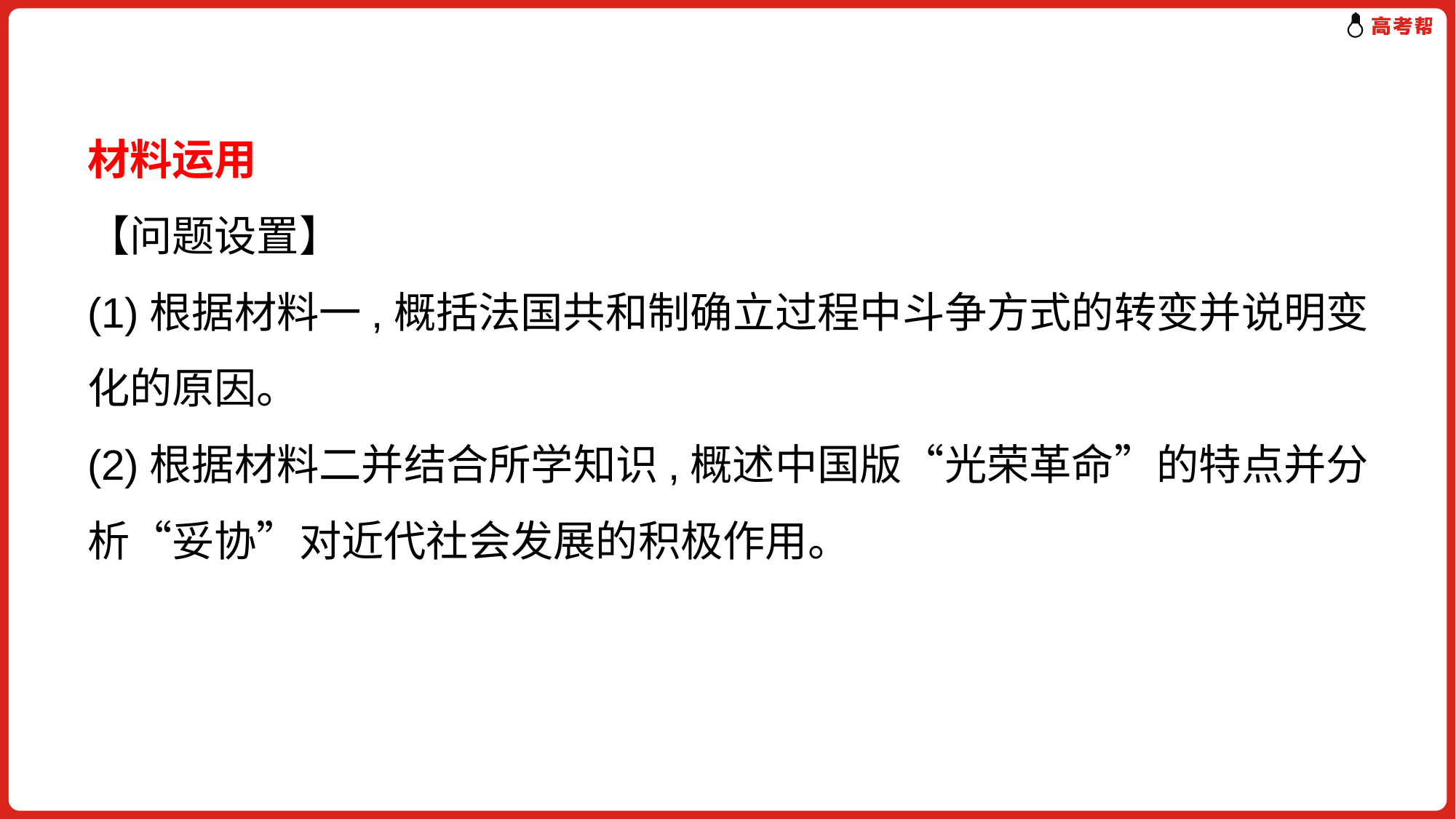

材料运用
【问题设置】
(1)根据材料一,概括法国共和制确立过程中斗争方式的转变并说明变化的原因。
(2)根据材料二并结合所学知识,概述中国版“光荣革命”的特点并分析“妥协”对近代社会发展的积极作用。